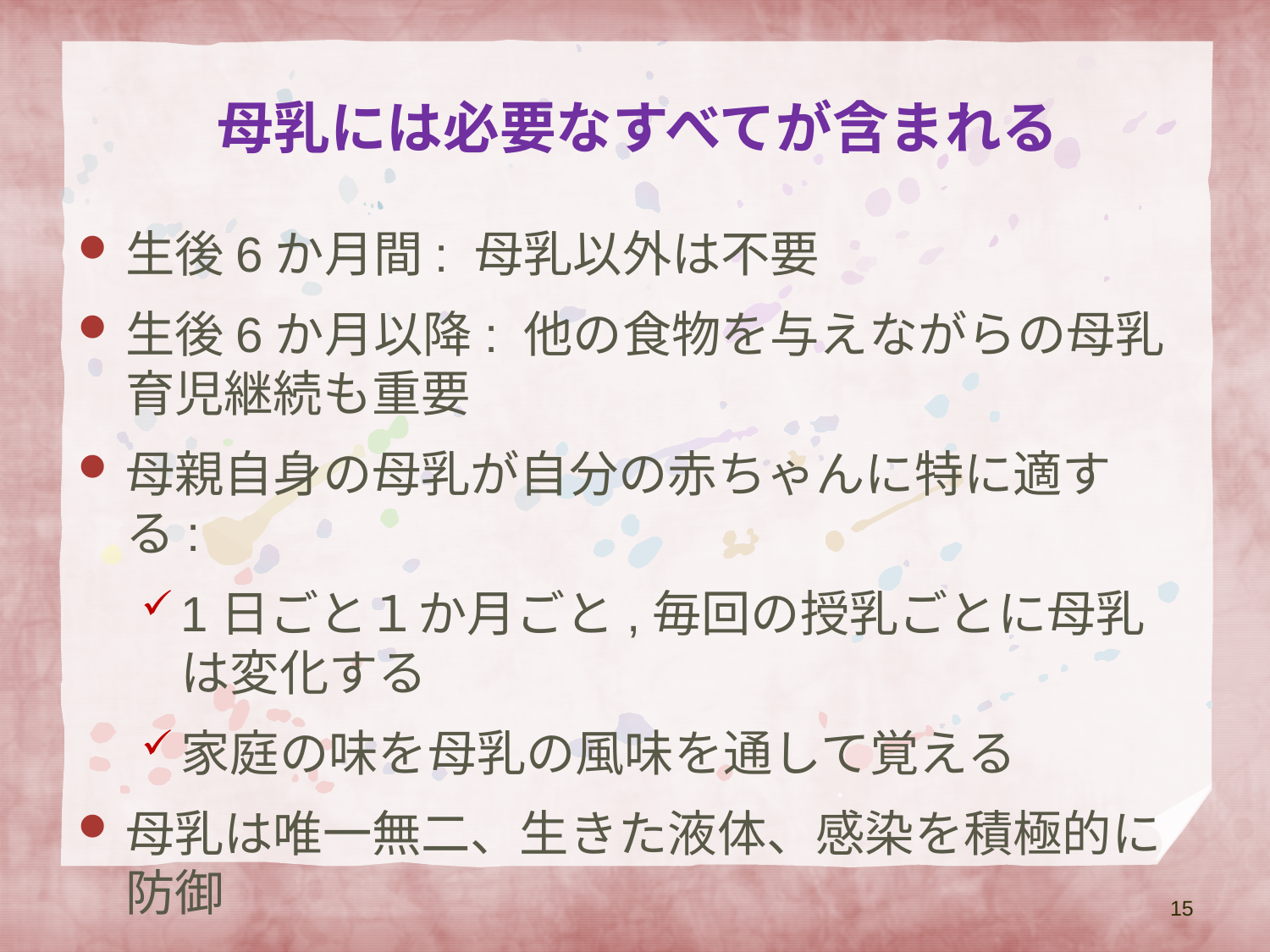

# 母乳には必要なすべてが含まれる
生後6か月間: 母乳以外は不要
生後6か月以降: 他の食物を与えながらの母乳育児継続も重要
母親自身の母乳が自分の赤ちゃんに特に適する:
1日ごと１か月ごと,毎回の授乳ごとに母乳は変化する
家庭の味を母乳の風味を通して覚える
母乳は唯一無二、生きた液体、感染を積極的に防御
15